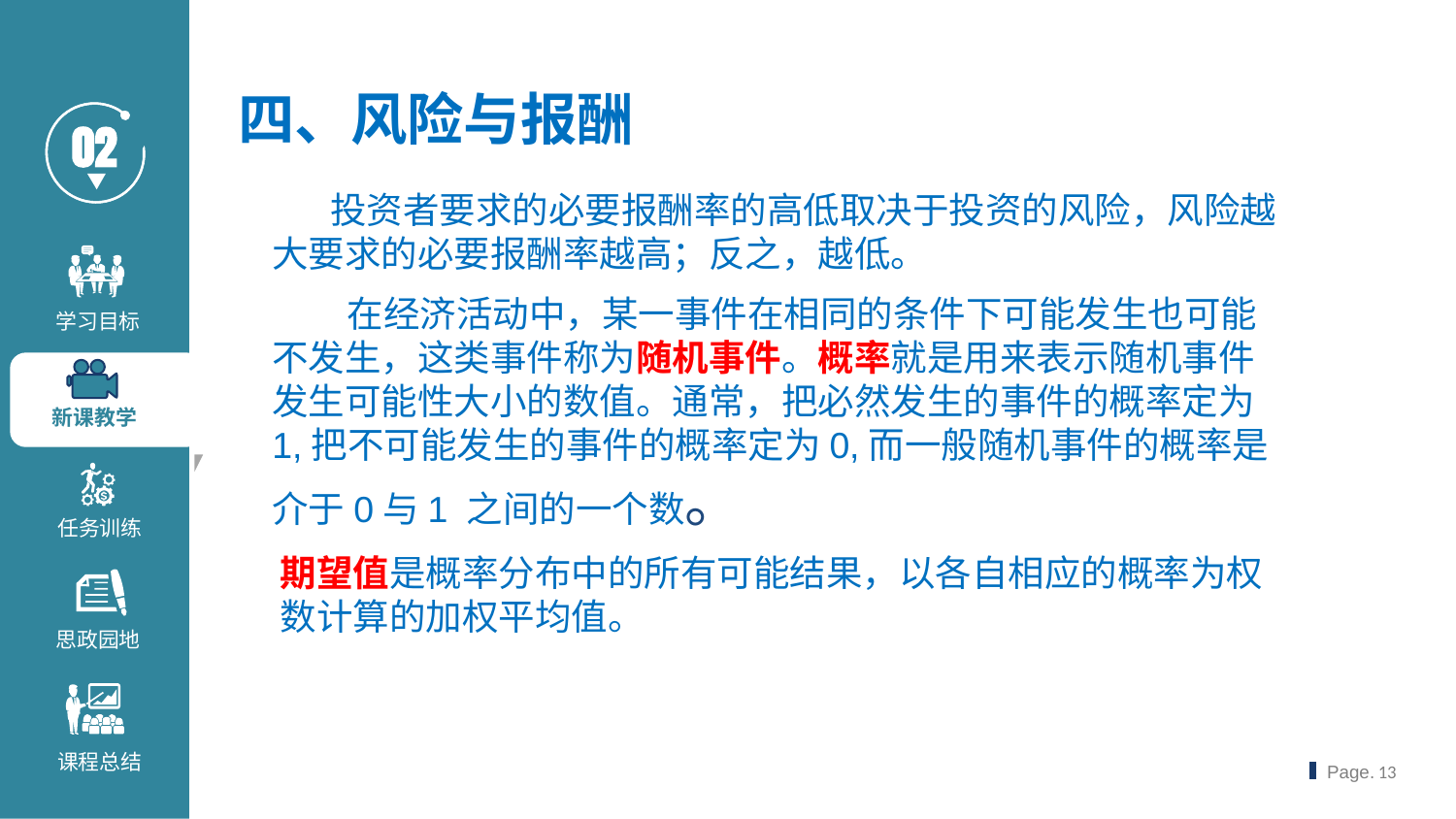

四、风险与报酬
      投资者要求的必要报酬率的高低取决于投资的风险，风险越大要求的必要报酬率越高；反之，越低。
        在经济活动中，某一事件在相同的条件下可能发生也可能不发生，这类事件称为随机事件。概率就是用来表示随机事件发生可能性大小的数值。通常，把必然发生的事件的概率定为1,把不可能发生的事件的概率定为0,而一般随机事件的概率是介于0与1 之间的一个数。
期望值是概率分布中的所有可能结果，以各自相应的概率为权数计算的加权平均值。